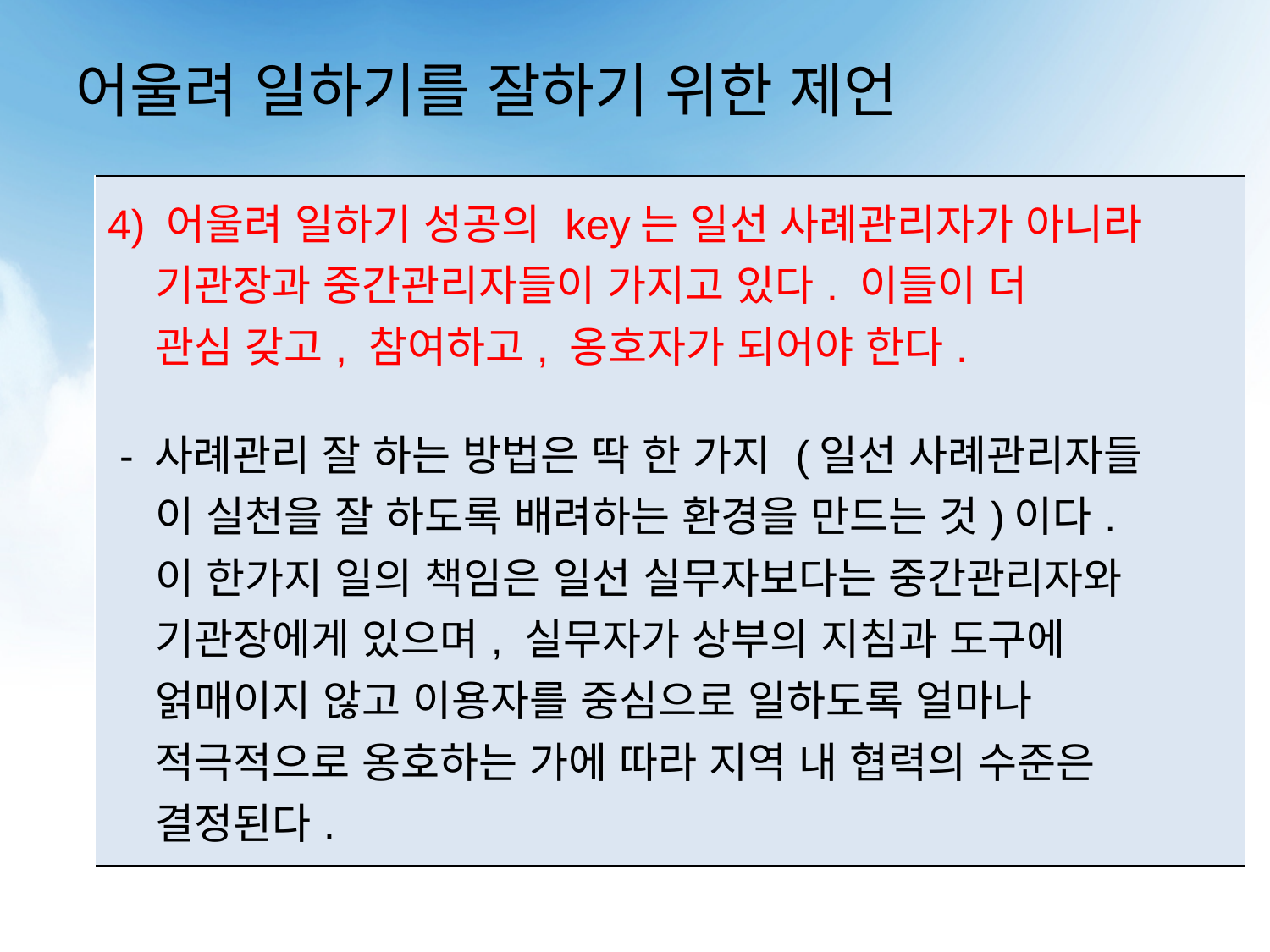

# 어울려 일하기를 잘하기 위한 제언
| 4) 어울려 일하기 성공의 key는 일선 사례관리자가 아니라 기관장과 중간관리자들이 가지고 있다. 이들이 더 관심 갖고, 참여하고, 옹호자가 되어야 한다. - 사례관리 잘 하는 방법은 딱 한 가지 (일선 사례관리자들 이 실천을 잘 하도록 배려하는 환경을 만드는 것)이다. 이 한가지 일의 책임은 일선 실무자보다는 중간관리자와 기관장에게 있으며, 실무자가 상부의 지침과 도구에 얽매이지 않고 이용자를 중심으로 일하도록 얼마나 적극적으로 옹호하는 가에 따라 지역 내 협력의 수준은 결정된다. |
| --- |